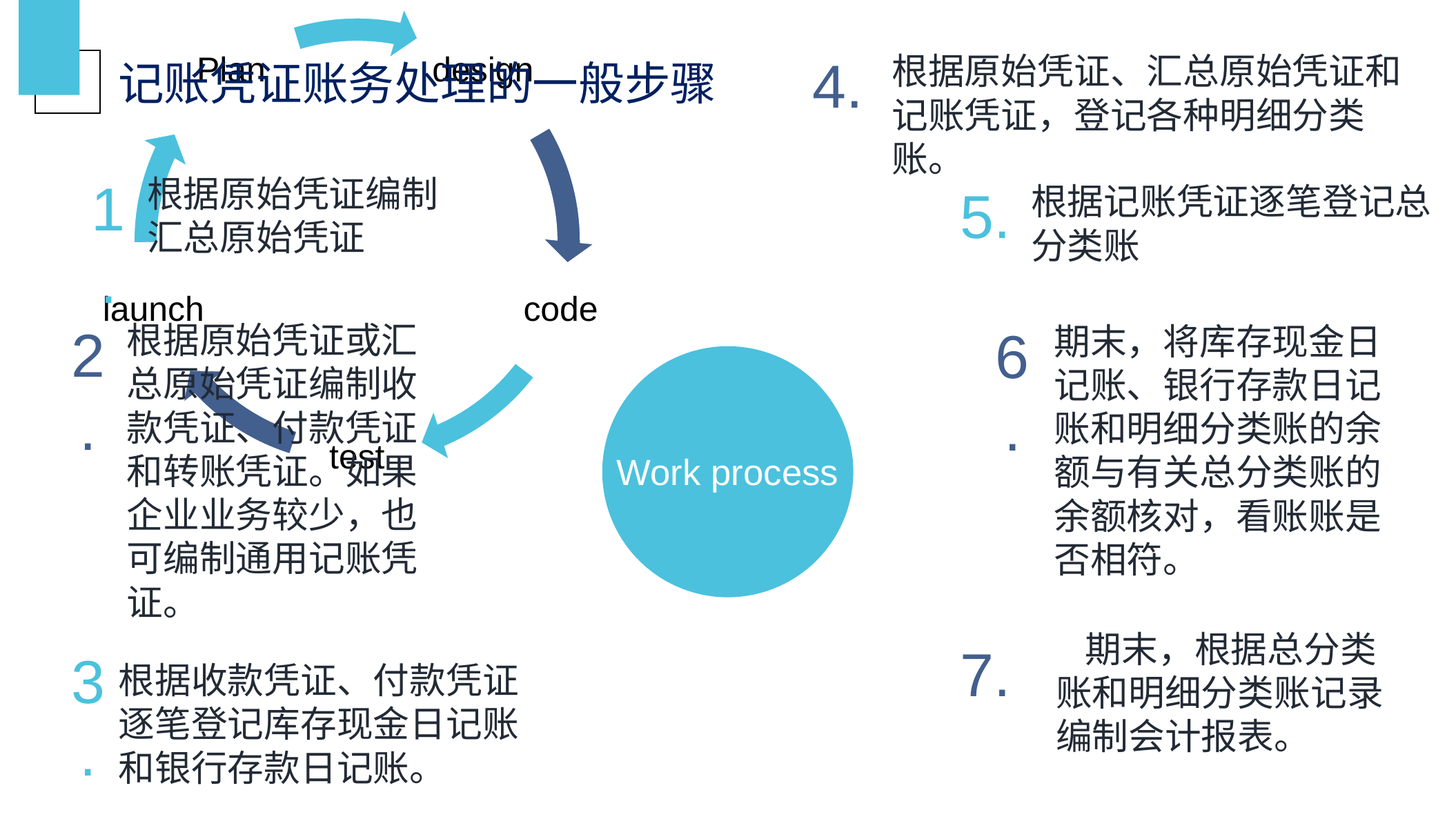

4.
根据原始凭证、汇总原始凭证和记账凭证，登记各种明细分类账。

记账凭证账务处理的一般步骤
1.
根据原始凭证编制汇总原始凭证
5.
根据记账凭证逐笔登记总分类账
design
code
test
launch
Plan
2.
根据原始凭证或汇总原始凭证编制收款凭证、付款凭证和转账凭证。如果企业业务较少，也可编制通用记账凭证。
6.
期末，将库存现金日记账、银行存款日记账和明细分类账的余额与有关总分类账的余额核对，看账账是否相符。

Work process
期末，根据总分类账和明细分类账记录编制会计报表。
7.
3.
根据收款凭证、付款凭证逐笔登记库存现金日记账和银行存款日记账。